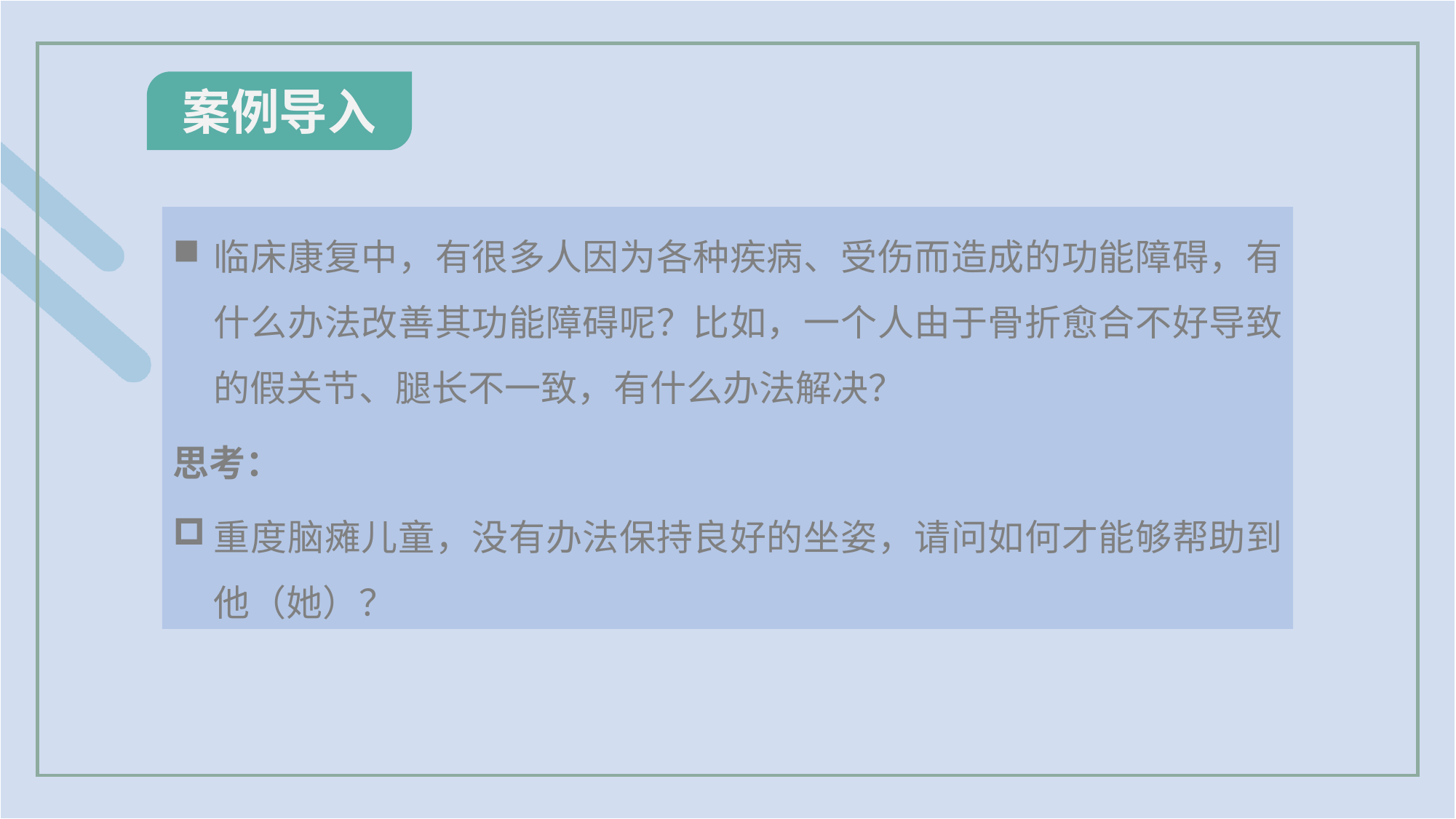

案例导入
临床康复中，有很多人因为各种疾病、受伤而造成的功能障碍，有什么办法改善其功能障碍呢？比如，一个人由于骨折愈合不好导致的假关节、腿长不一致，有什么办法解决？
思考：
重度脑瘫儿童，没有办法保持良好的坐姿，请问如何才能够帮助到他（她）？